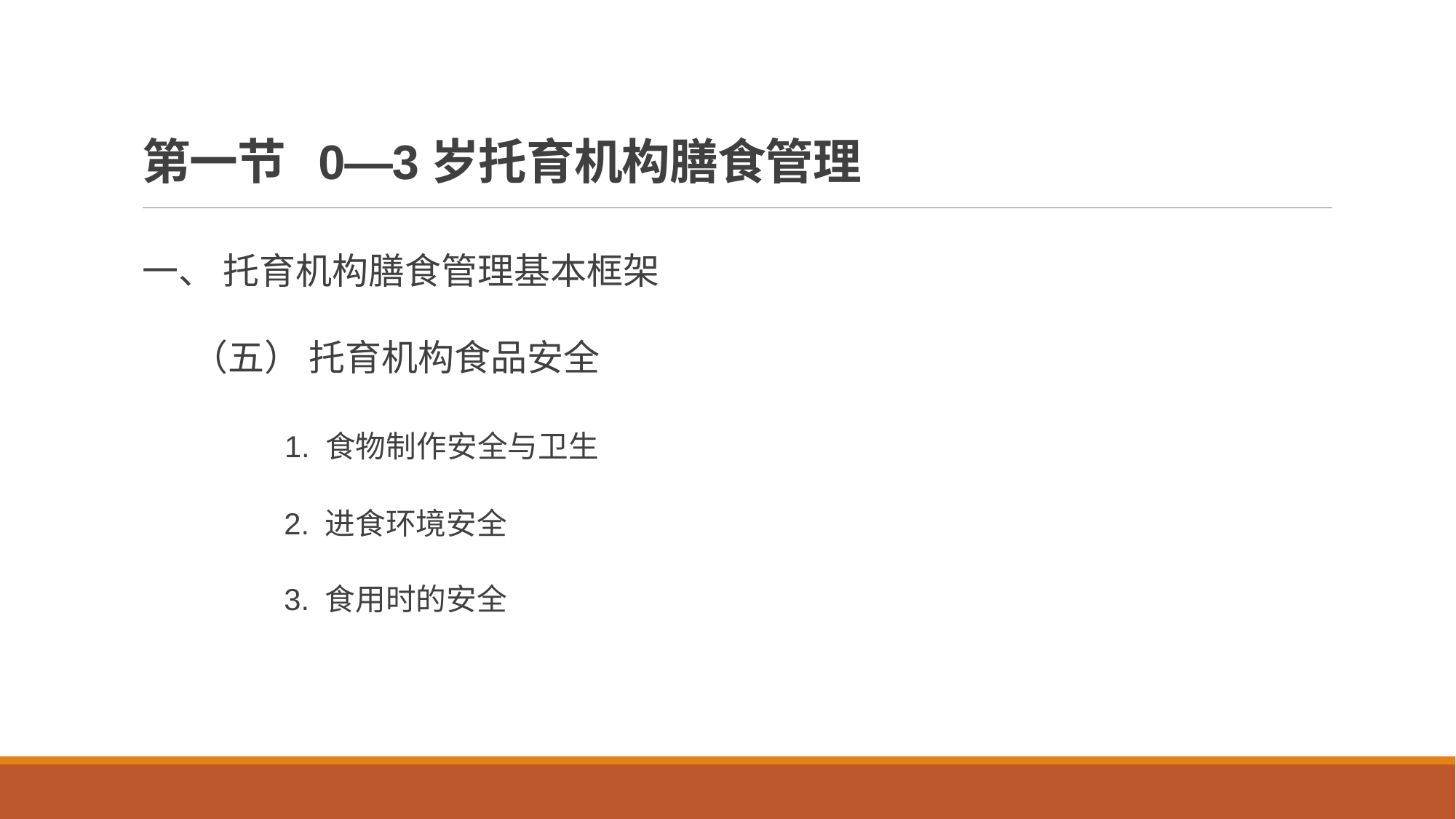

# 第一节  0—3岁托育机构膳食管理
一、 托育机构膳食管理基本框架
     （五） 托育机构食品安全
              1. 食物制作安全与卫生
                 2. 进食环境安全
                 3. 食用时的安全